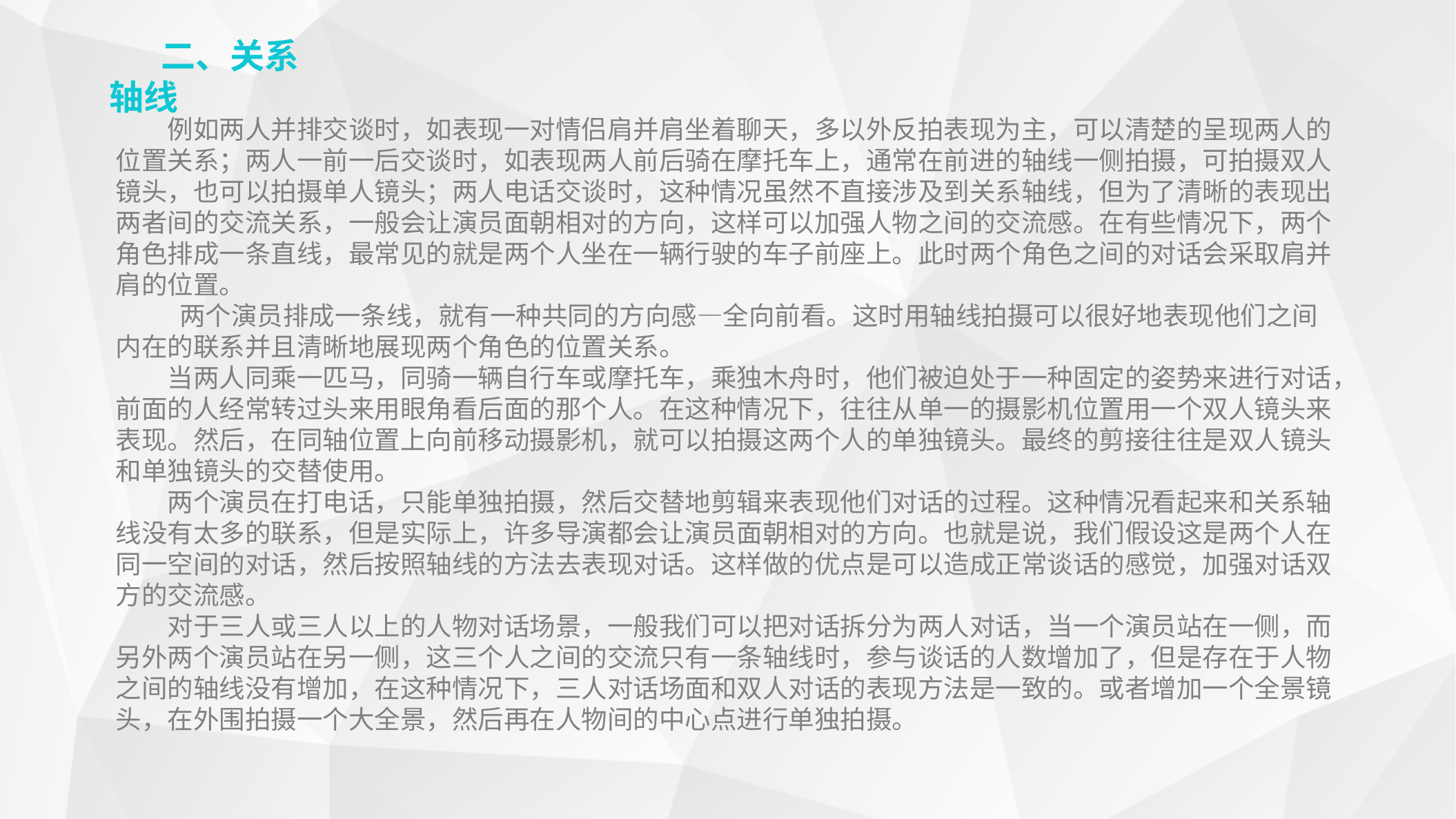

二、关系轴线
例如两人并排交谈时，如表现一对情侣肩并肩坐着聊天，多以外反拍表现为主，可以清楚的呈现两人的位置关系；两人一前一后交谈时，如表现两人前后骑在摩托车上，通常在前进的轴线一侧拍摄，可拍摄双人镜头，也可以拍摄单人镜头；两人电话交谈时，这种情况虽然不直接涉及到关系轴线，但为了清晰的表现出两者间的交流关系，一般会让演员面朝相对的方向，这样可以加强人物之间的交流感。在有些情况下，两个角色排成一条直线，最常见的就是两个人坐在一辆行驶的车子前座上。此时两个角色之间的对话会采取肩并肩的位置。
 两个演员排成一条线，就有一种共同的方向感—全向前看。这时用轴线拍摄可以很好地表现他们之间内在的联系并且清晰地展现两个角色的位置关系。
当两人同乘一匹马，同骑一辆自行车或摩托车，乘独木舟时，他们被迫处于一种固定的姿势来进行对话，前面的人经常转过头来用眼角看后面的那个人。在这种情况下，往往从单一的摄影机位置用一个双人镜头来表现。然后，在同轴位置上向前移动摄影机，就可以拍摄这两个人的单独镜头。最终的剪接往往是双人镜头和单独镜头的交替使用。
两个演员在打电话，只能单独拍摄，然后交替地剪辑来表现他们对话的过程。这种情况看起来和关系轴线没有太多的联系，但是实际上，许多导演都会让演员面朝相对的方向。也就是说，我们假设这是两个人在同一空间的对话，然后按照轴线的方法去表现对话。这样做的优点是可以造成正常谈话的感觉，加强对话双方的交流感。
对于三人或三人以上的人物对话场景，一般我们可以把对话拆分为两人对话，当一个演员站在一侧，而另外两个演员站在另一侧，这三个人之间的交流只有一条轴线时，参与谈话的人数增加了，但是存在于人物之间的轴线没有增加，在这种情况下，三人对话场面和双人对话的表现方法是一致的。或者增加一个全景镜头，在外围拍摄一个大全景，然后再在人物间的中心点进行单独拍摄。